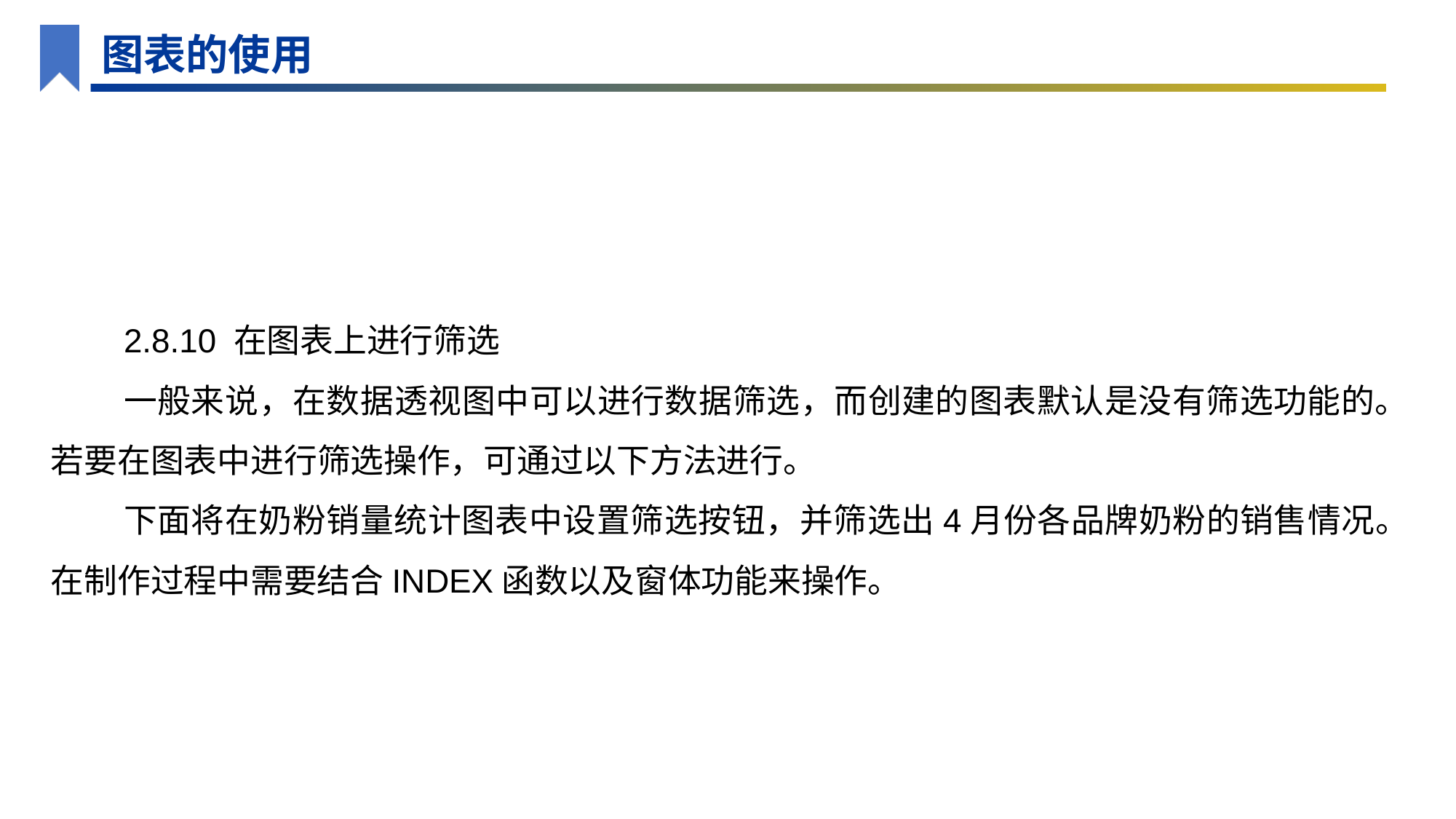

图表的使用
2.8.10 在图表上进行筛选
一般来说，在数据透视图中可以进行数据筛选，而创建的图表默认是没有筛选功能的。若要在图表中进行筛选操作，可通过以下方法进行。
下面将在奶粉销量统计图表中设置筛选按钮，并筛选出4月份各品牌奶粉的销售情况。在制作过程中需要结合INDEX函数以及窗体功能来操作。